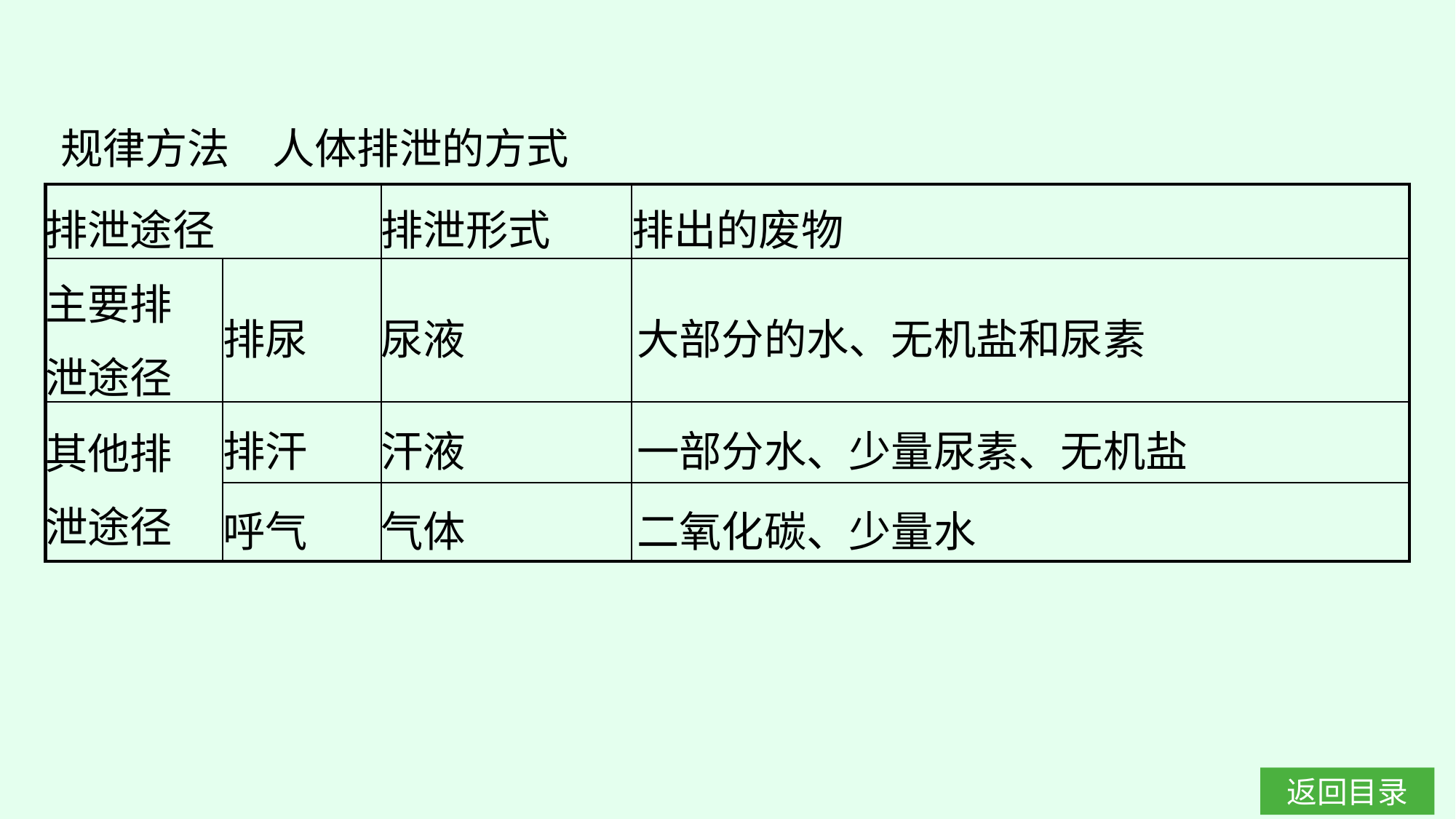

规律方法　人体排泄的方式
| 排泄途径 |  | 排泄形式 | 排出的废物 |
| --- | --- | --- | --- |
| 主要排 泄途径 | 排尿 | 尿液 | 大部分的水、无机盐和尿素 |
| 其他排 泄途径 | 排汗 | 汗液 | 一部分水、少量尿素、无机盐 |
|  | 呼气 | 气体 | 二氧化碳、少量水 |